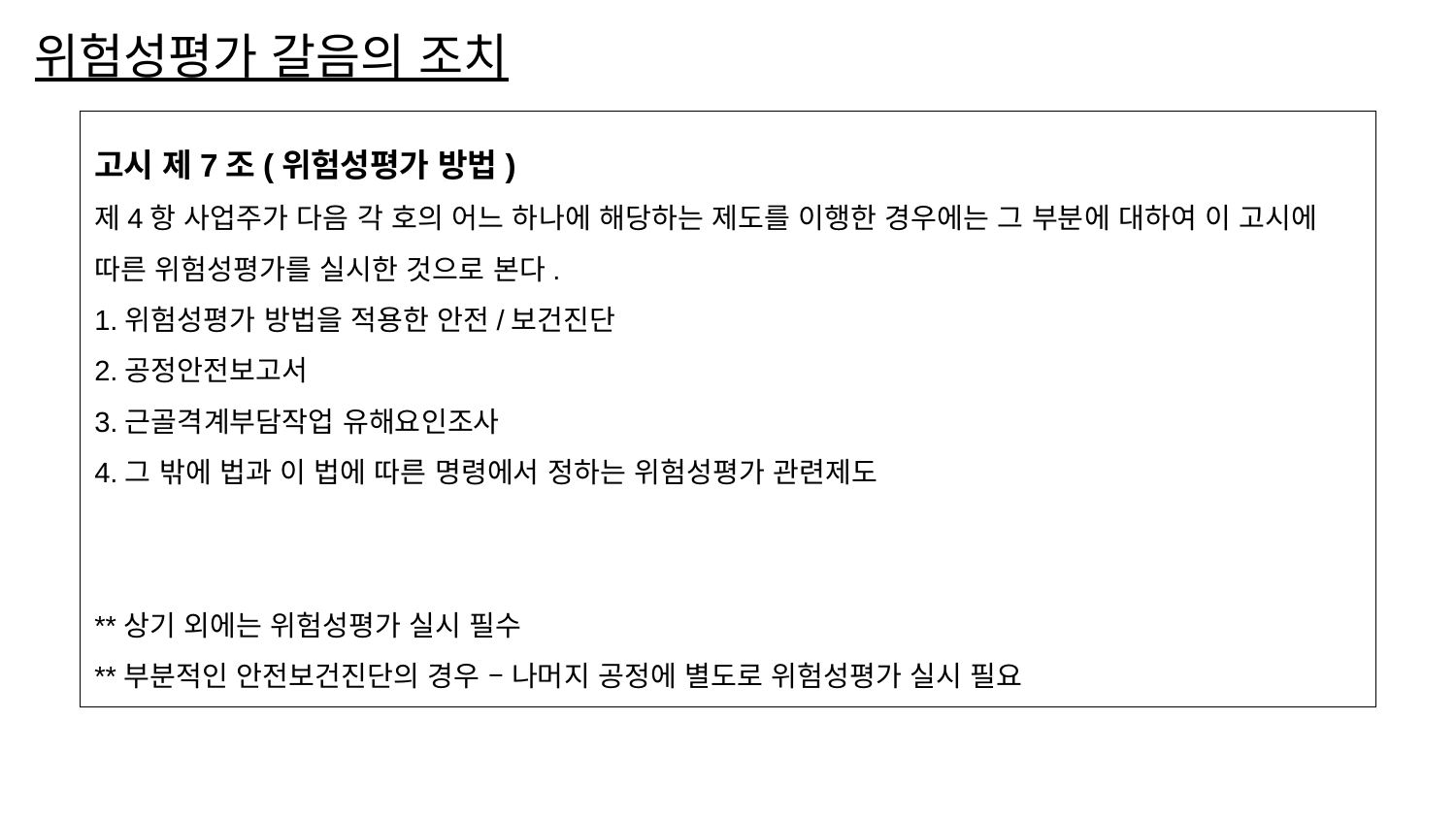

# 위험성평가 갈음의 조치
고시 제7조(위험성평가 방법)
제4항 사업주가 다음 각 호의 어느 하나에 해당하는 제도를 이행한 경우에는 그 부분에 대하여 이 고시에 따른 위험성평가를 실시한 것으로 본다.
1.위험성평가 방법을 적용한 안전/보건진단
2.공정안전보고서
3.근골격계부담작업 유해요인조사
4.그 밖에 법과 이 법에 따른 명령에서 정하는 위험성평가 관련제도

**상기 외에는 위험성평가 실시 필수
**부분적인 안전보건진단의 경우 – 나머지 공정에 별도로 위험성평가 실시 필요